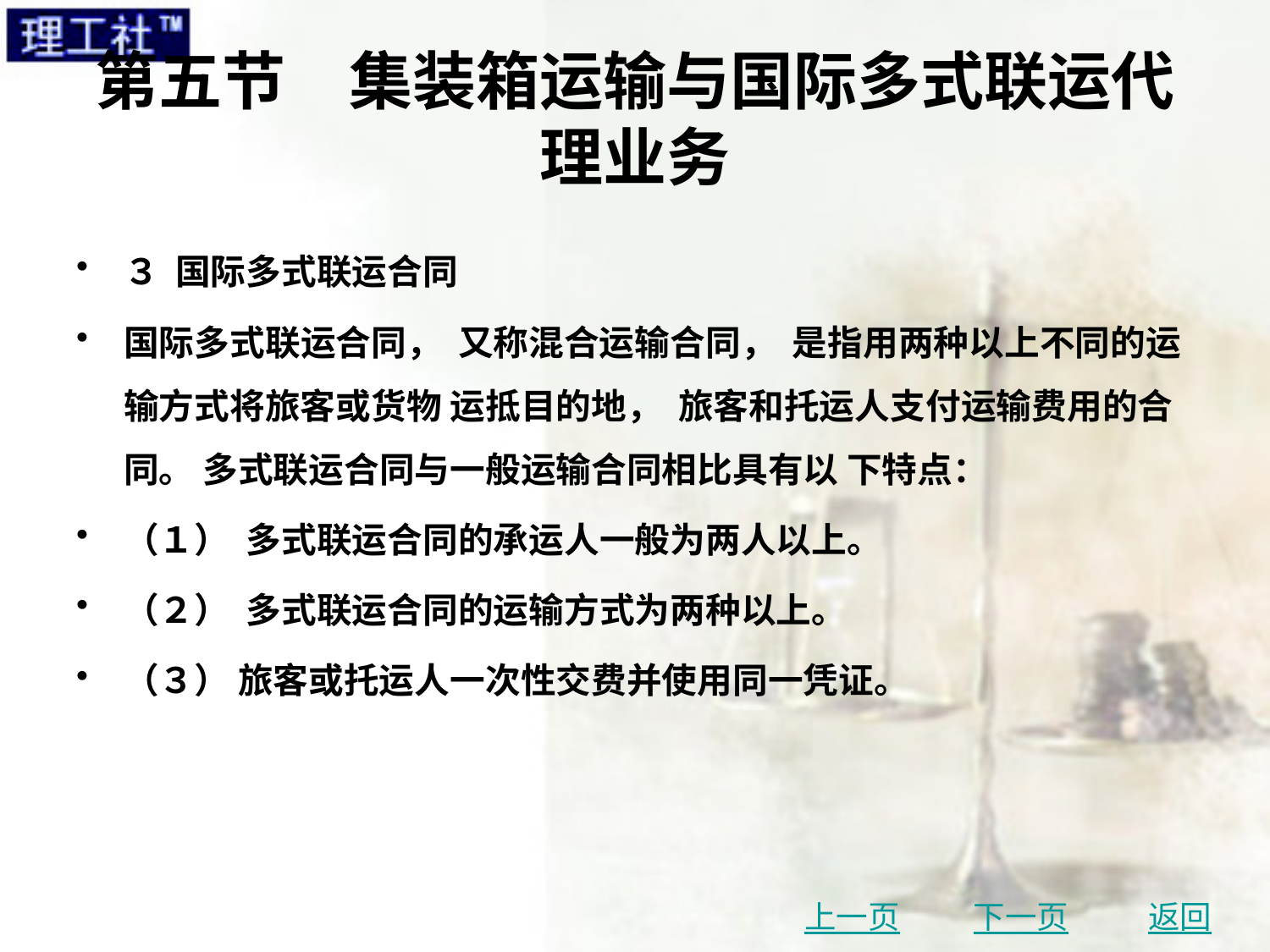

# 第五节　集装箱运输与国际多式联运代理业务
３  国际多式联运合同
国际多式联运合同，  又称混合运输合同，  是指用两种以上不同的运输方式将旅客或货物 运抵目的地，  旅客和托运人支付运输费用的合同。 多式联运合同与一般运输合同相比具有以 下特点：
（１）  多式联运合同的承运人一般为两人以上。
（２）  多式联运合同的运输方式为两种以上。
（３） 旅客或托运人一次性交费并使用同一凭证。
上一页
下一页
返回